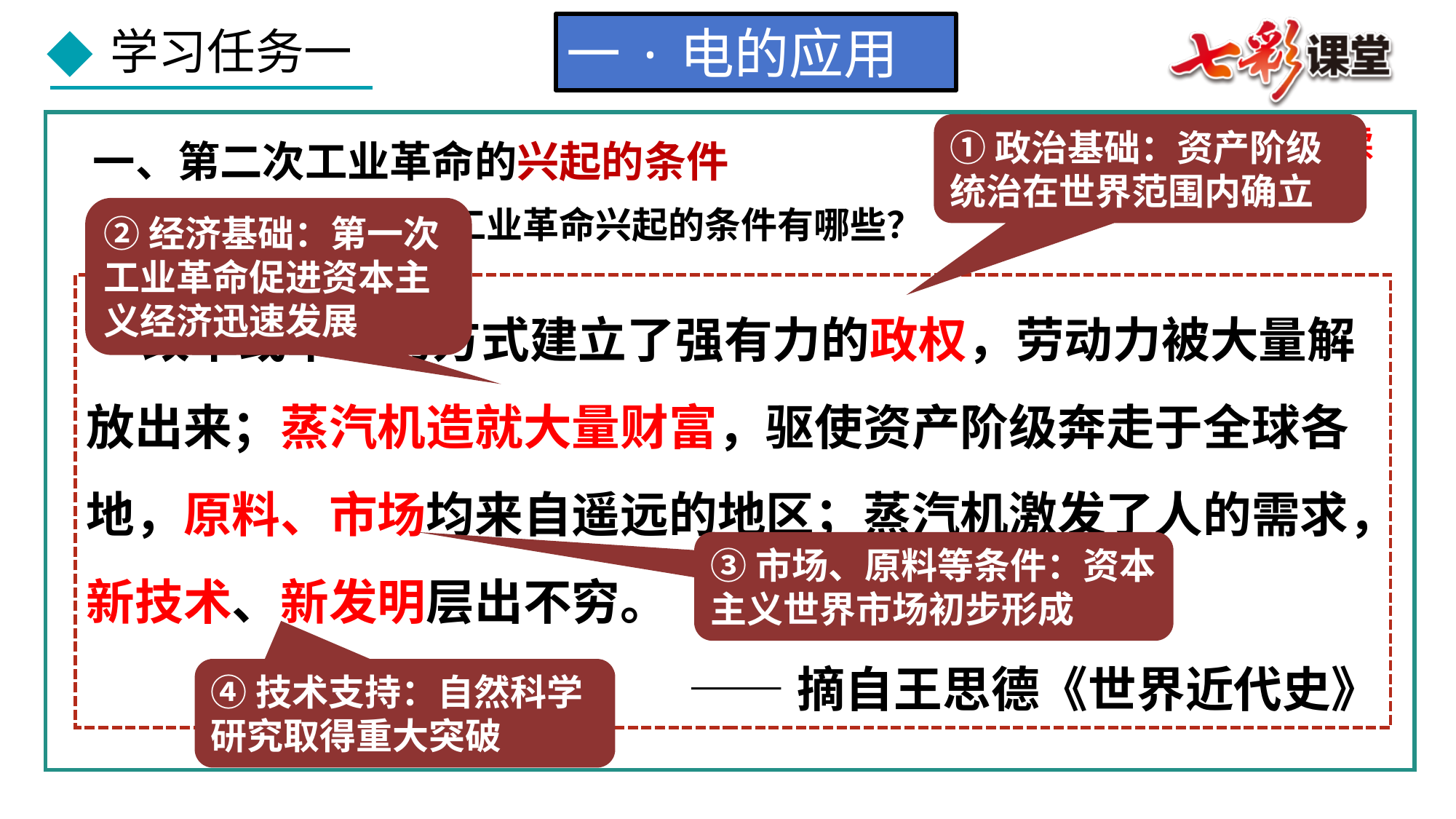

一·电的应用
材料研读
①政治基础：资产阶级统治在世界范围内确立
一、第二次工业革命的兴起的条件
结合材料，说明第二次工业革命兴起的条件有哪些？
②经济基础：第一次工业革命促进资本主义经济迅速发展
    改革或革命的方式建立了强有力的政权，劳动力被大量解放出来；蒸汽机造就大量财富，驱使资产阶级奔走于全球各地，原料、市场均来自遥远的地区；蒸汽机激发了人的需求，新技术、新发明层出不穷。
——摘自王思德《世界近代史》
③市场、原料等条件：资本主义世界市场初步形成
④技术支持：自然科学研究取得重大突破